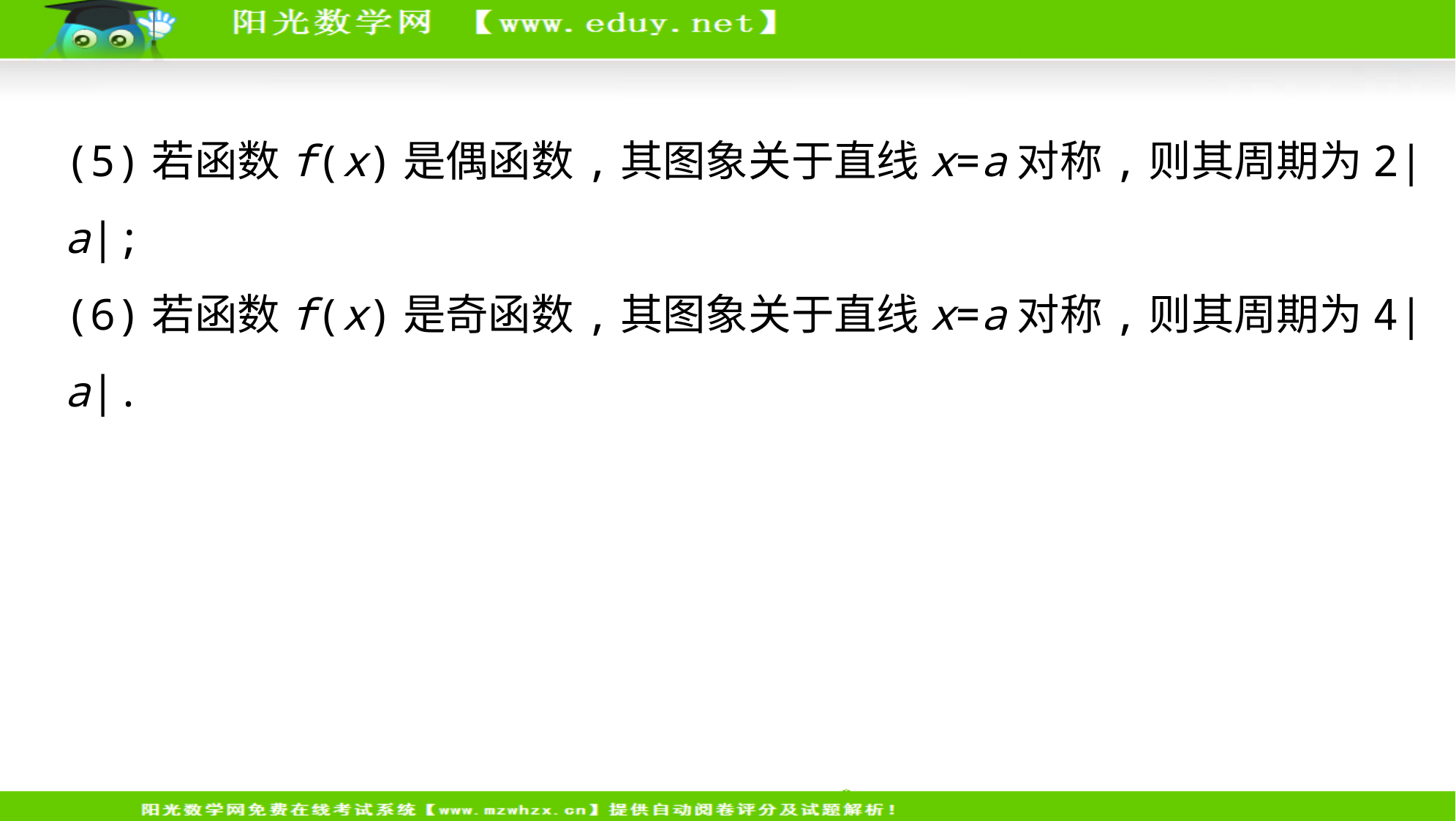

(5)若函数f(x)是偶函数,其图象关于直线x=a对称,则其周期为2|a|;
(6)若函数f(x)是奇函数,其图象关于直线x=a对称,则其周期为4|a|.